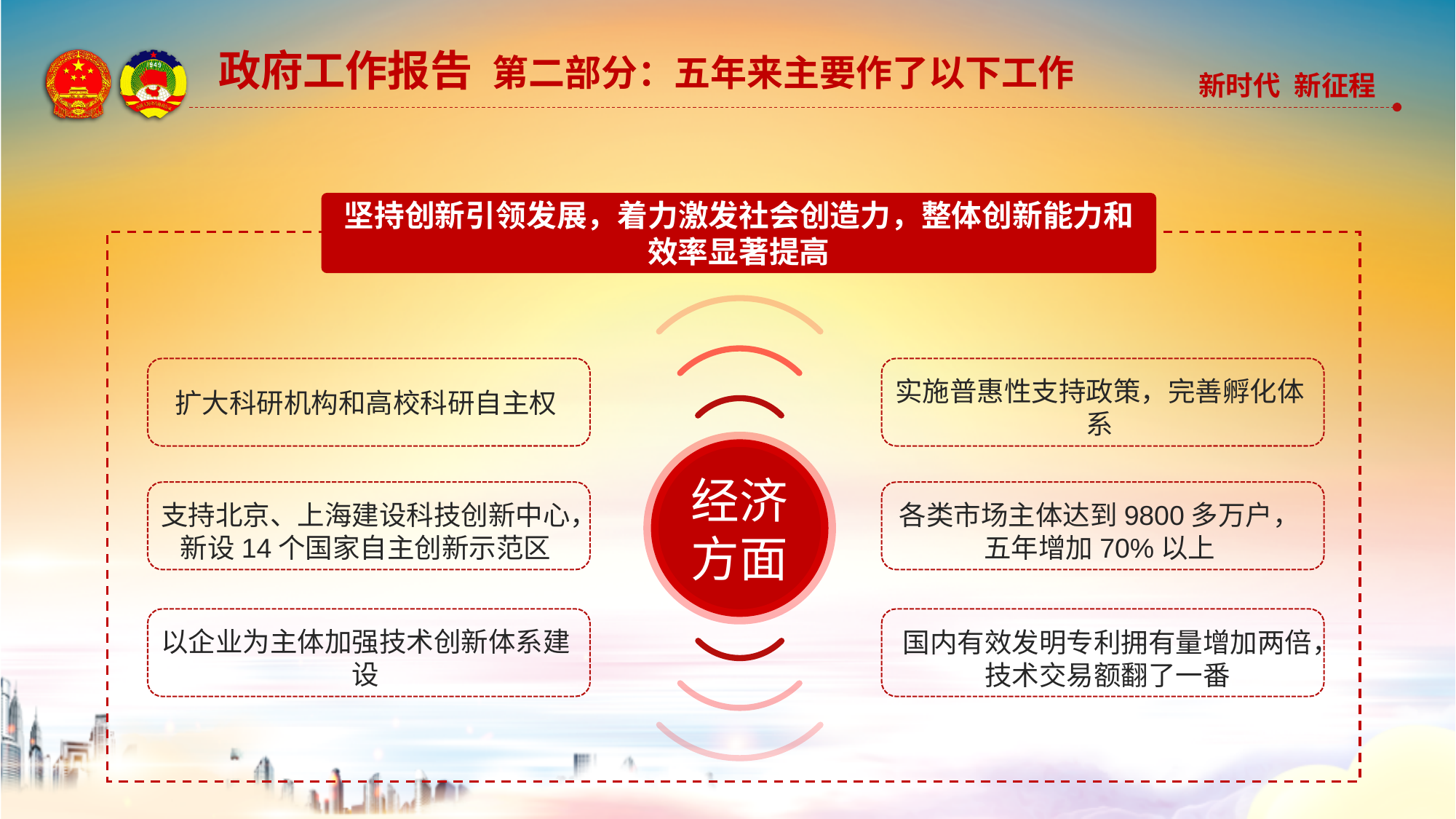

政府工作报告  第二部分：五年来主要作了以下工作

坚持创新引领发展，着力激发社会创造力，整体创新能力和效率显著提高

扩大科研机构和高校科研自主权

实施普惠性支持政策，完善孵化体系
经济方面

支持北京、上海建设科技创新中心，新设14个国家自主创新示范区

各类市场主体达到9800多万户，五年增加70%以上

以企业为主体加强技术创新体系建设

国内有效发明专利拥有量增加两倍，技术交易额翻了一番